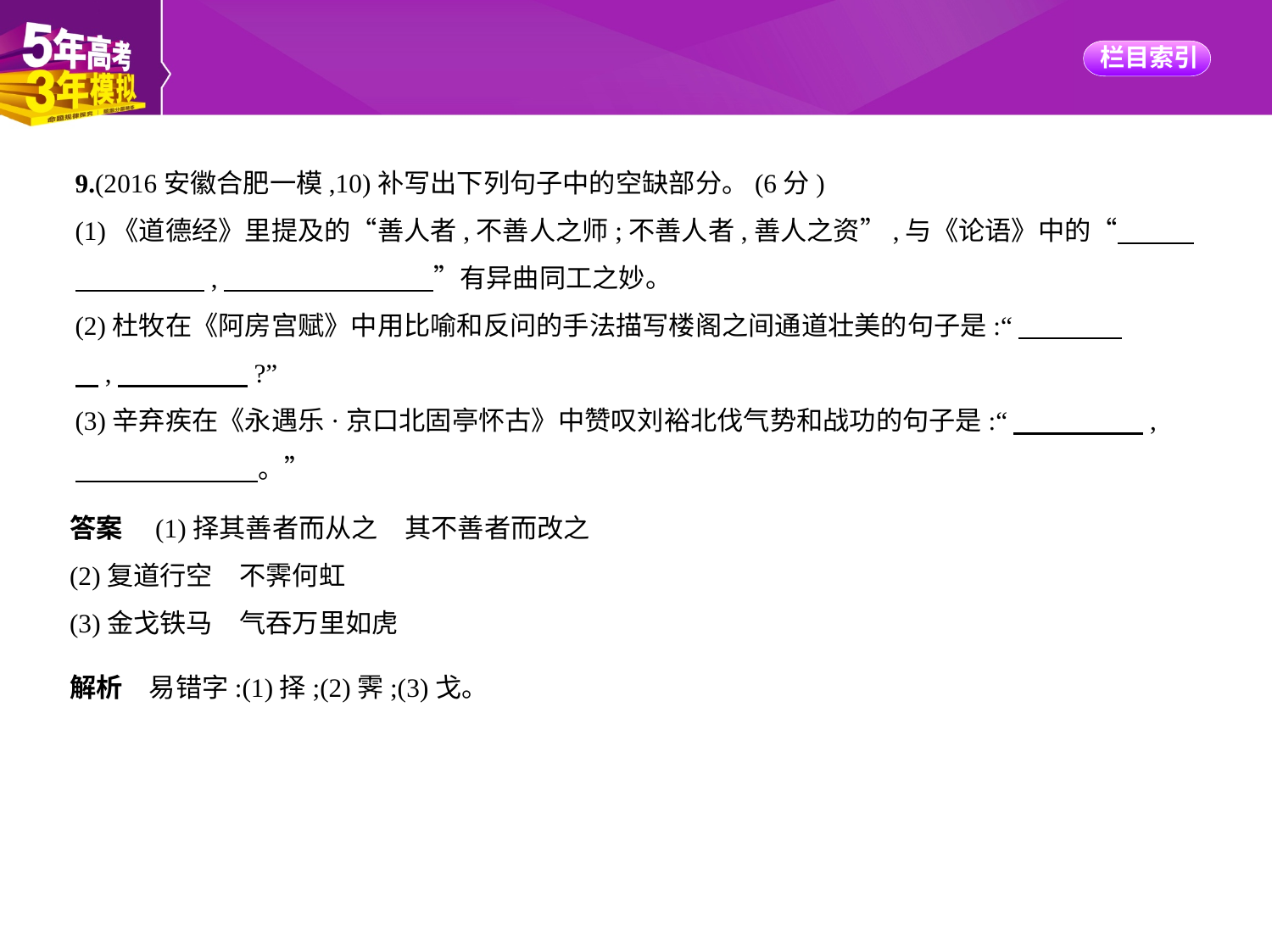

9.(2016安徽合肥一模,10)补写出下列句子中的空缺部分。(6分)
(1)《道德经》里提及的“善人者,不善人之师;不善人者,善人之资”,与《论语》中的“　　    
　　　　    ,　　　　　　　    ”有异曲同工之妙。
(2)杜牧在《阿房宫赋》中用比喻和反问的手法描写楼阁之间通道壮美的句子是:“　　　    
    ,　　　　    ?”
(3)辛弃疾在《永遇乐·京口北固亭怀古》中赞叹刘裕北伐气势和战功的句子是:“　　　　    ,
　　　　　　    。”
答案　(1)择其善者而从之　其不善者而改之
(2)复道行空　不霁何虹
(3)金戈铁马　气吞万里如虎
解析　易错字:(1)择;(2)霁;(3)戈。